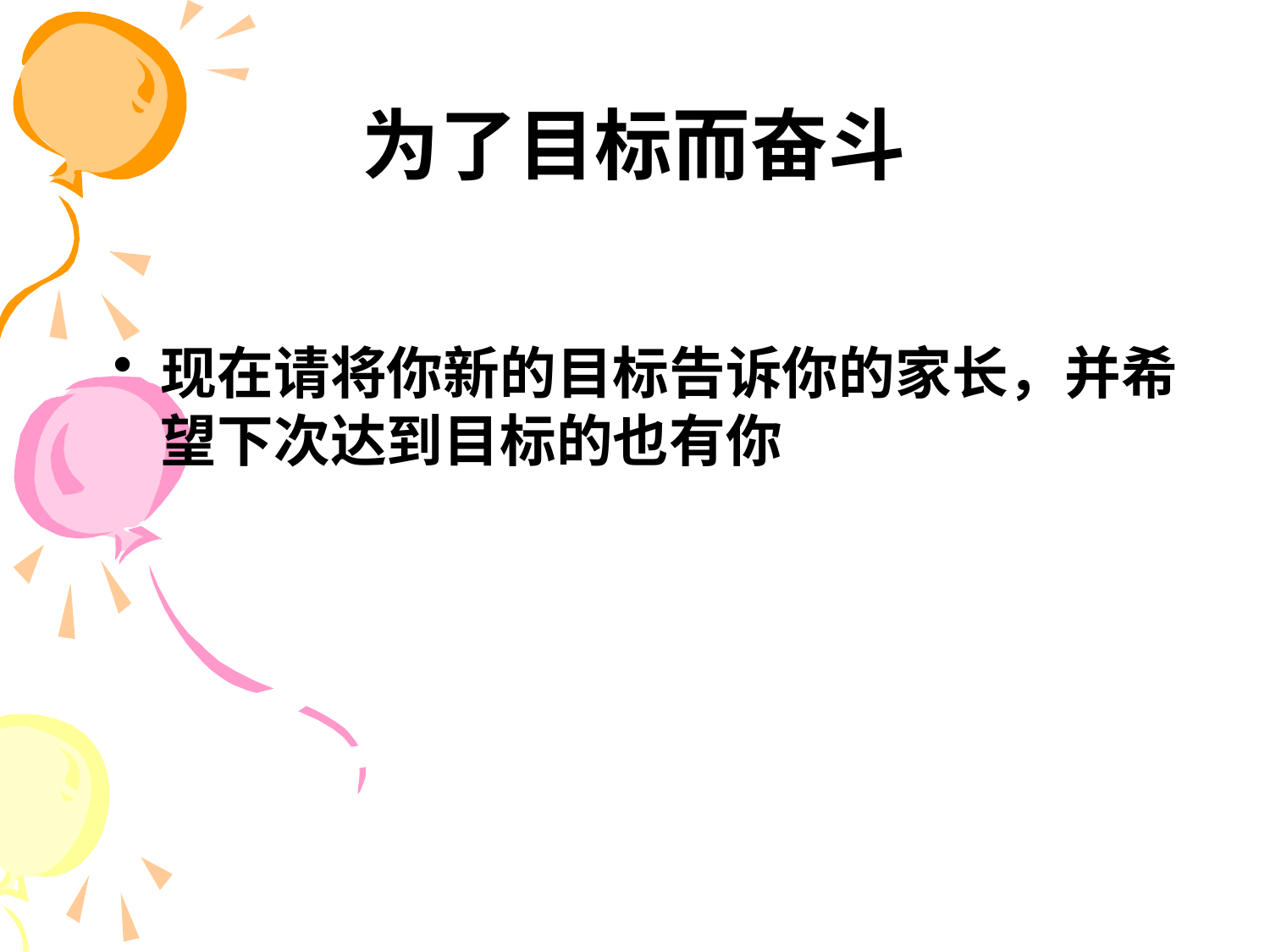

# 为了目标而奋斗
现在请将你新的目标告诉你的家长，并希望下次达到目标的也有你